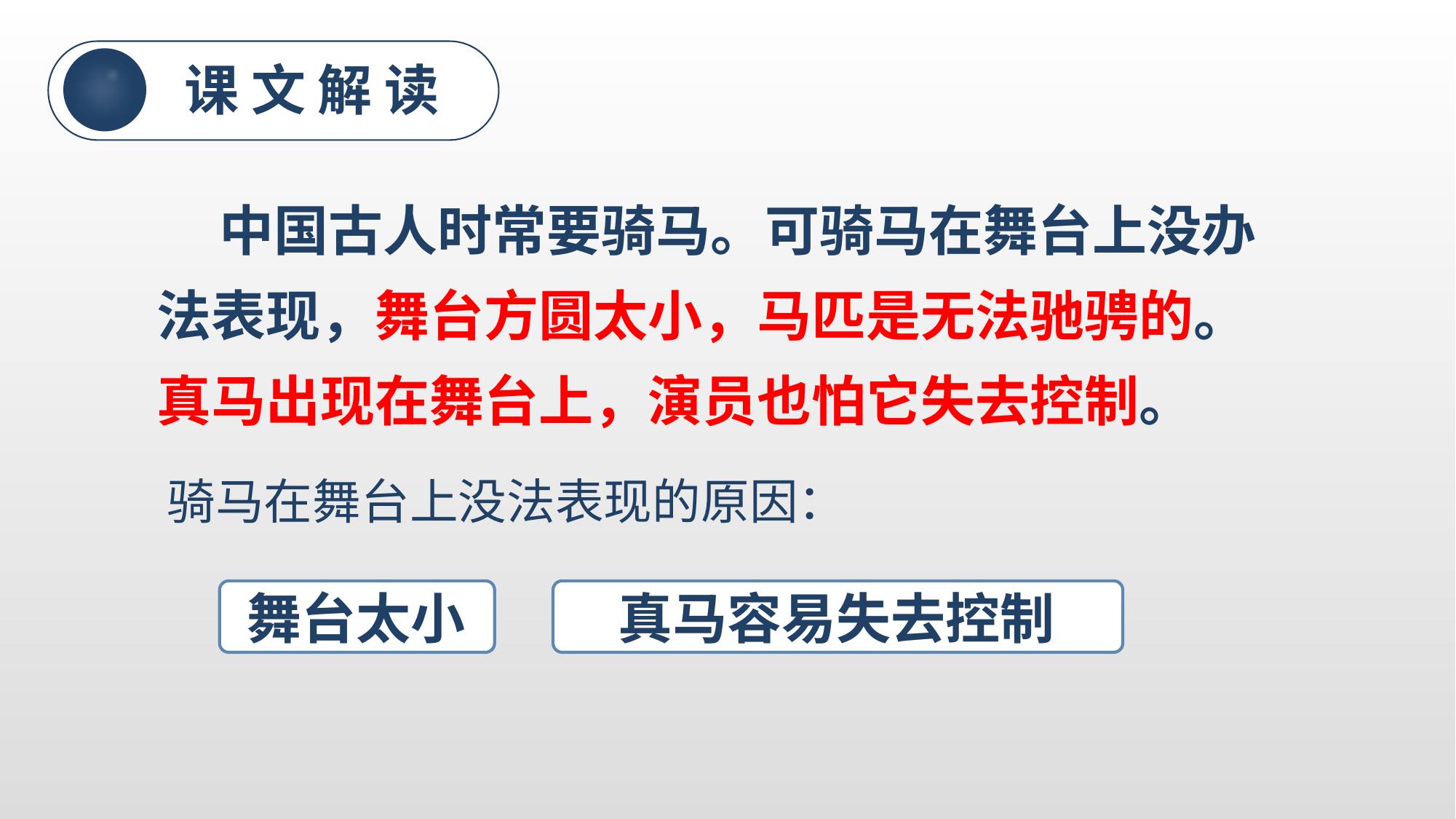

课文解读
    中国古人时常要骑马。可骑马在舞台上没办法表现，舞台方圆太小，马匹是无法驰骋的。真马出现在舞台上，演员也怕它失去控制。
骑马在舞台上没法表现的原因：
舞台太小

真马容易失去控制